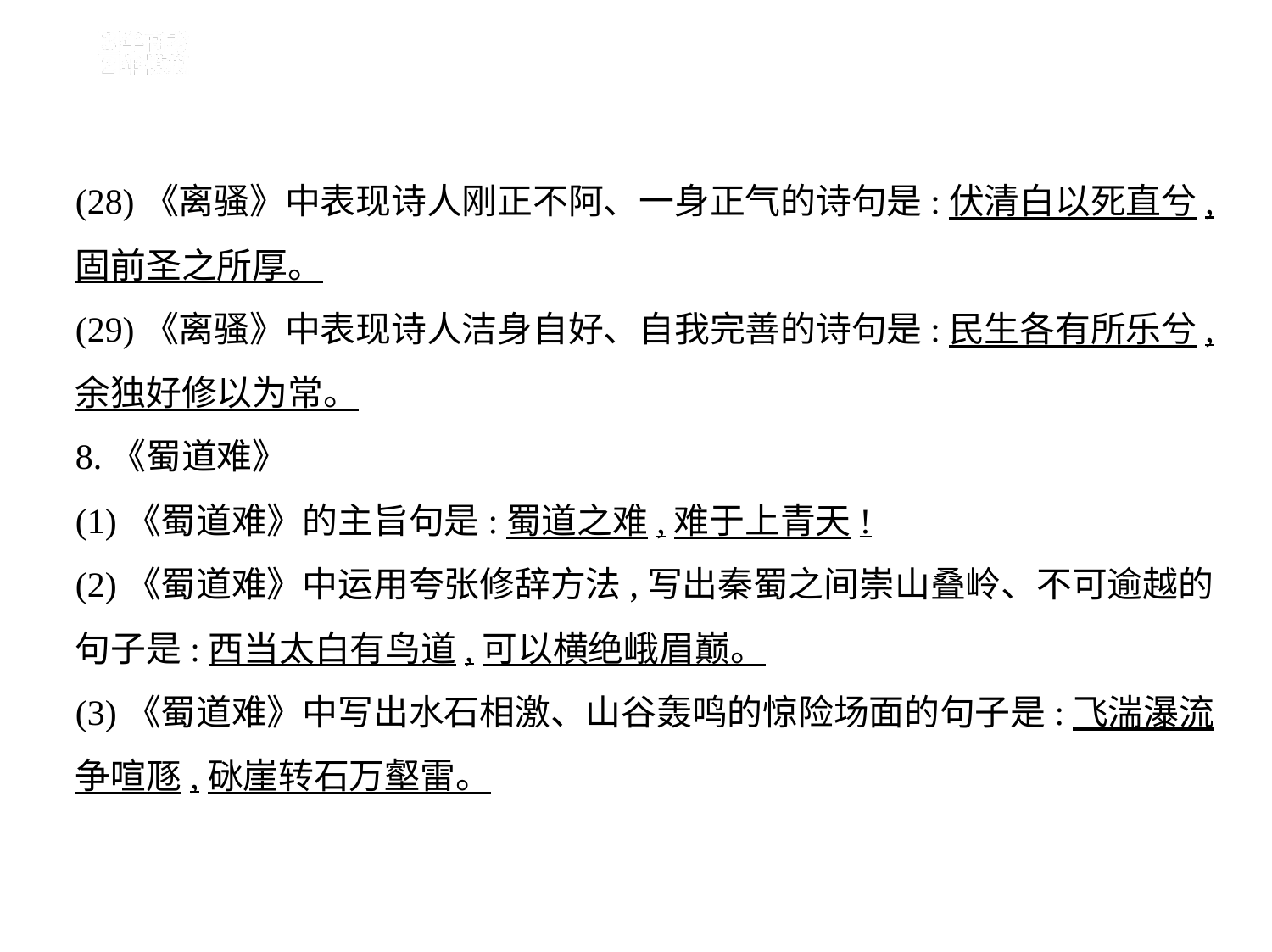

(28)《离骚》中表现诗人刚正不阿、一身正气的诗句是:伏清白以死直兮,
固前圣之所厚。
(29)《离骚》中表现诗人洁身自好、自我完善的诗句是:民生各有所乐兮,
余独好修以为常。
8.《蜀道难》
(1)《蜀道难》的主旨句是:蜀道之难,难于上青天!
(2)《蜀道难》中运用夸张修辞方法,写出秦蜀之间崇山叠岭、不可逾越的
句子是:西当太白有鸟道,可以横绝峨眉巅。
(3)《蜀道难》中写出水石相激、山谷轰鸣的惊险场面的句子是:飞湍瀑流
争喧豗,砯崖转石万壑雷。